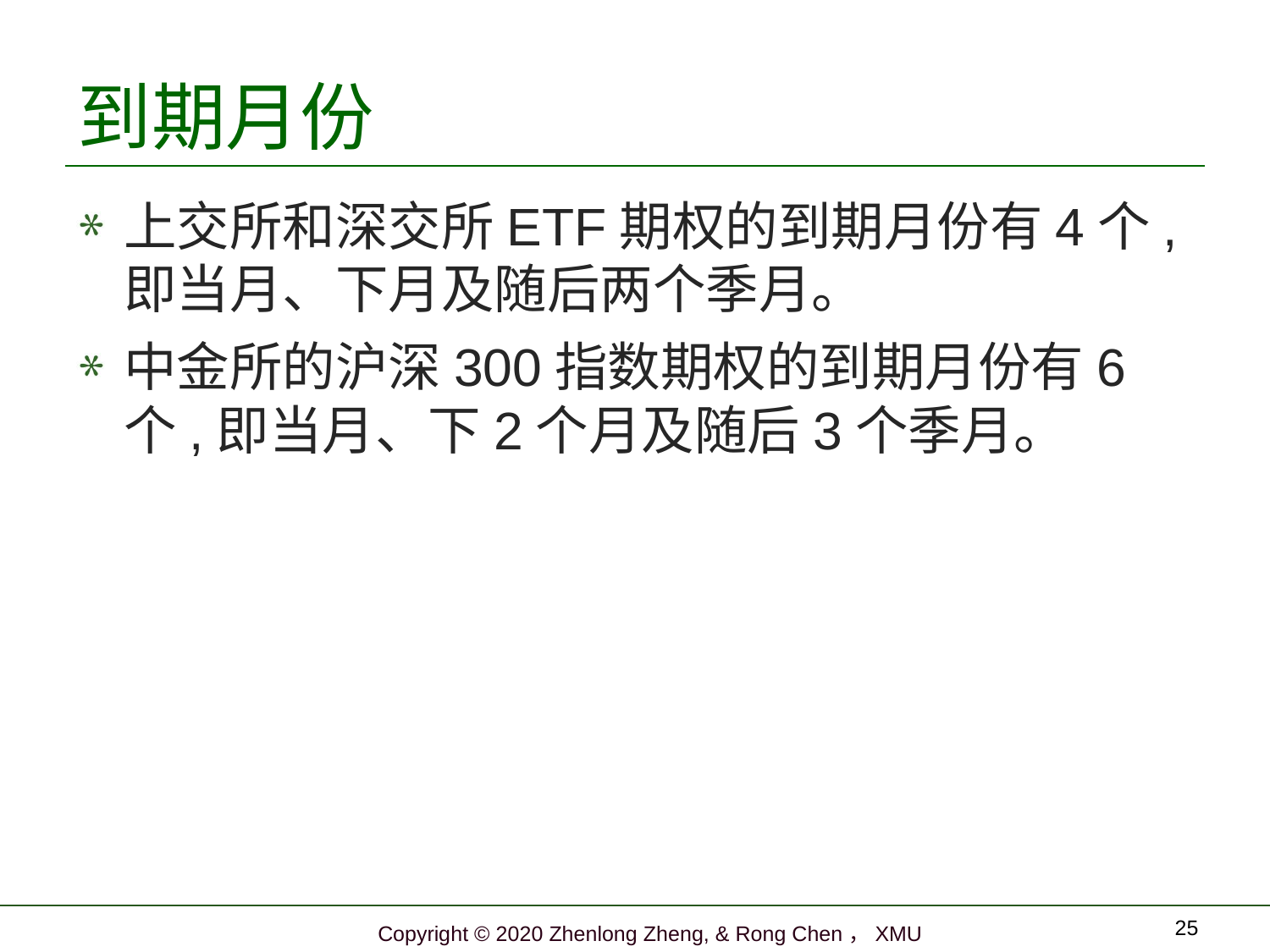

# 到期月份
上交所和深交所ETF期权的到期月份有4个,即当月、下月及随后两个季月。
中金所的沪深300指数期权的到期月份有6个,即当月、下2个月及随后3个季月。
25